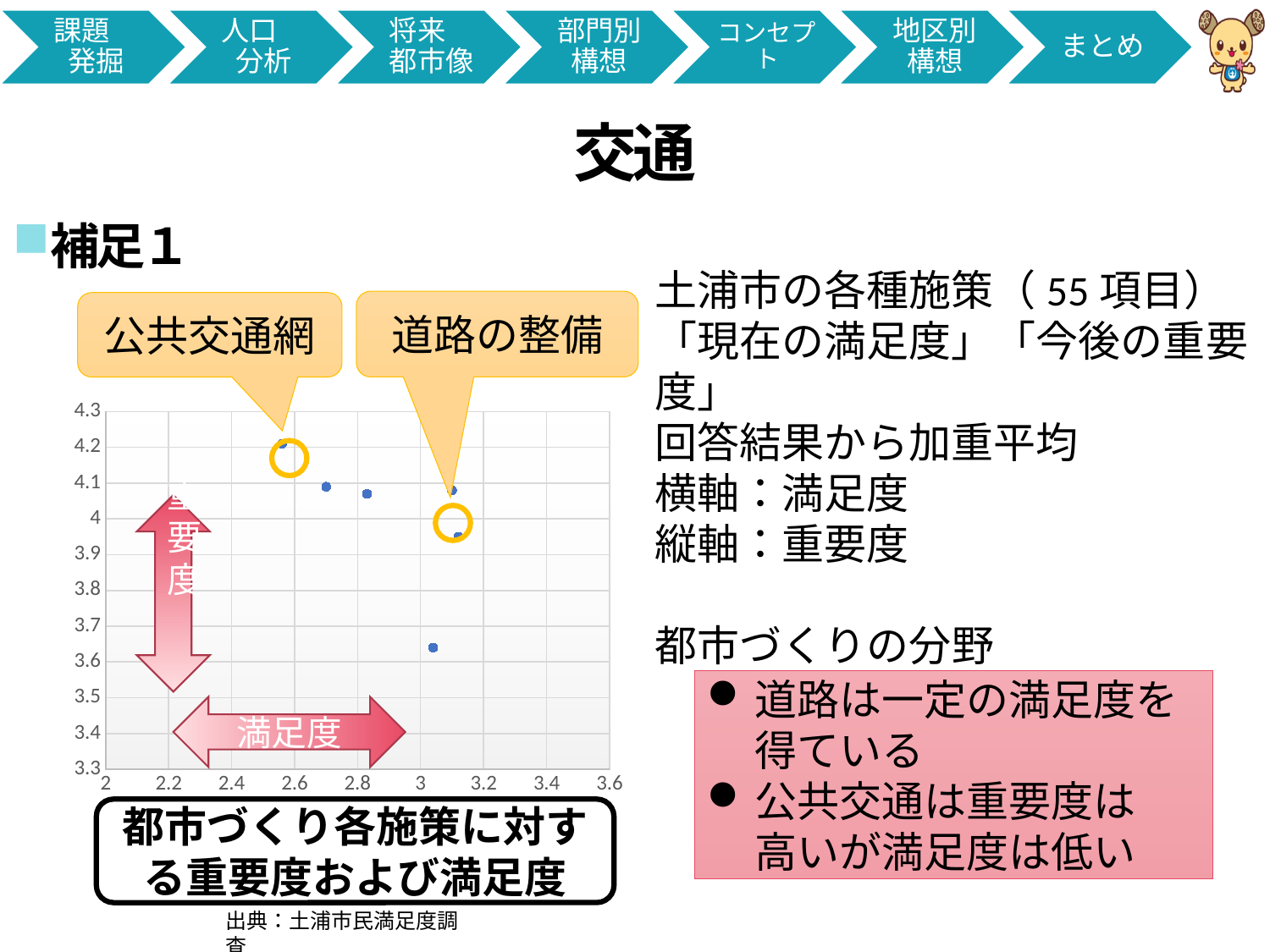

交通
補足１
土浦市の各種施策（55項目）
「現在の満足度」「今後の重要度」
回答結果から加重平均
横軸：満足度
縦軸：重要度

都市づくりの分野
道路の整備
公共交通網

### Chart

| Category | 重要度 |
|---|---|
重要度

道路は一定の満足度を得ている
公共交通は重要度は　高いが満足度は低い
満足度
都市づくり各施策に対する重要度および満足度
出典：土浦市民満足度調査